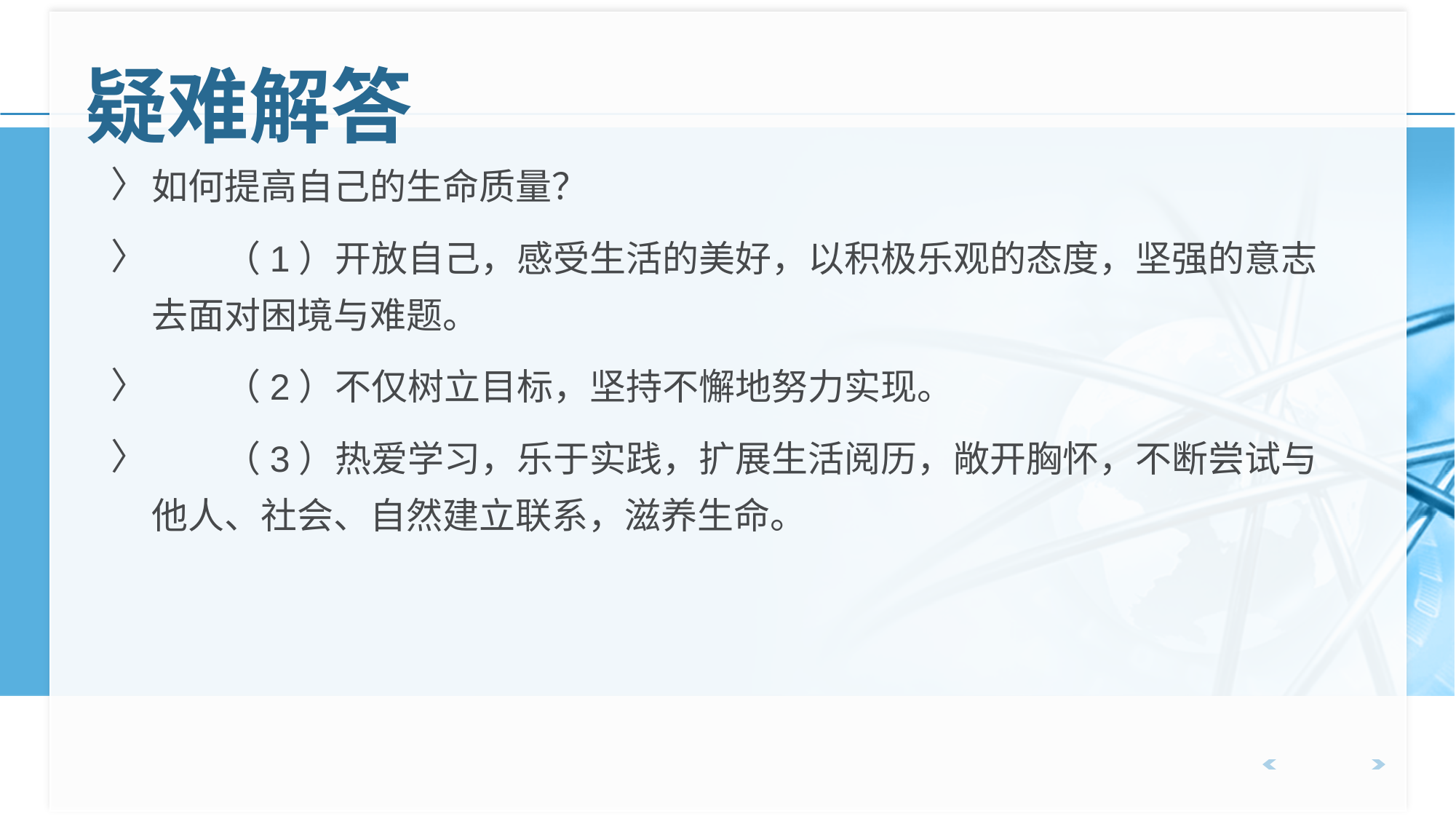

疑难解答
如何提高自己的生命质量？
　　（1）开放自己，感受生活的美好，以积极乐观的态度，坚强的意志去面对困境与难题。
　　（2）不仅树立目标，坚持不懈地努力实现。
　　（3）热爱学习，乐于实践，扩展生活阅历，敞开胸怀，不断尝试与他人、社会、自然建立联系，滋养生命。